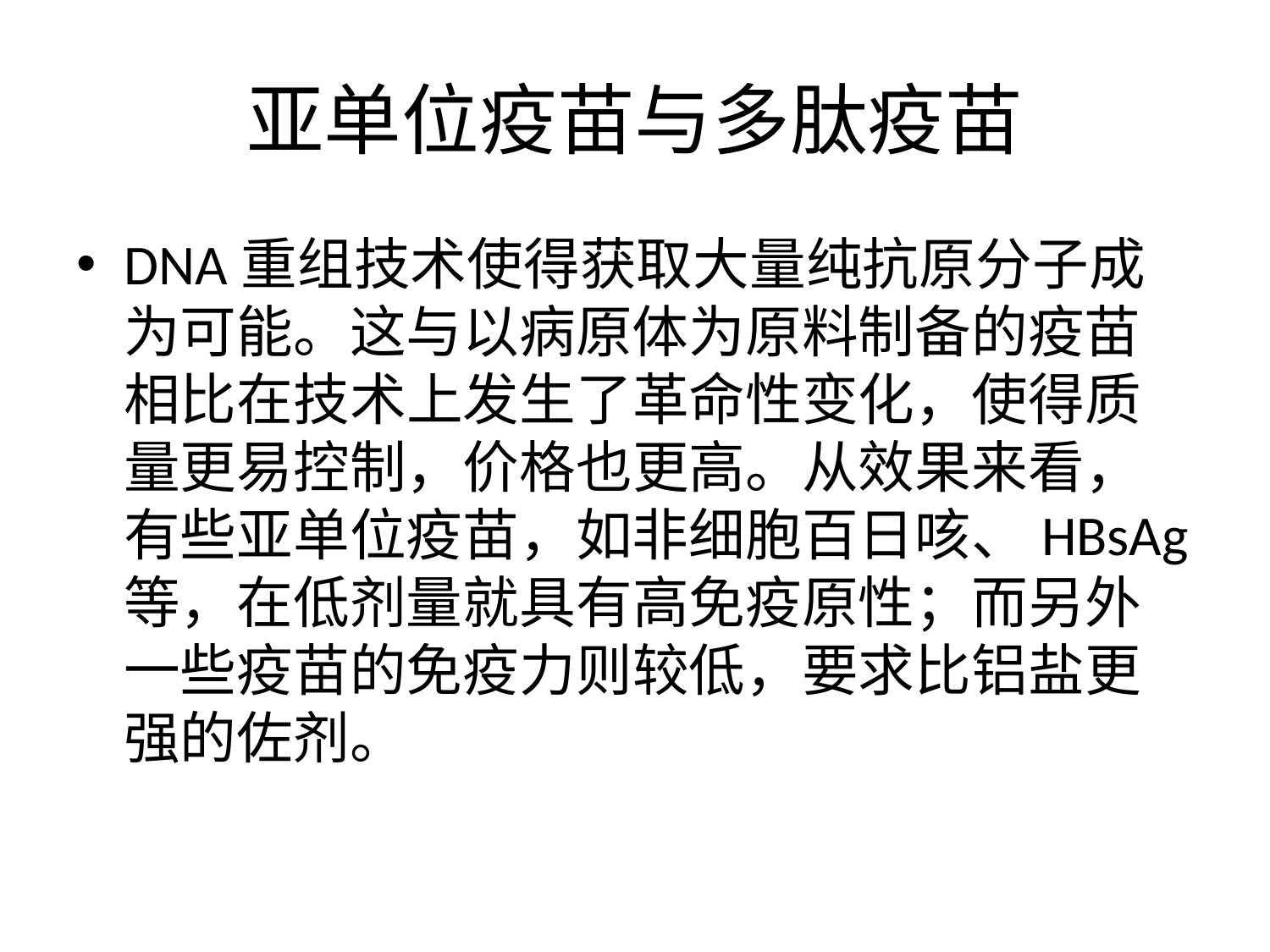

# 亚单位疫苗与多肽疫苗
DNA重组技术使得获取大量纯抗原分子成为可能。这与以病原体为原料制备的疫苗相比在技术上发生了革命性变化，使得质量更易控制，价格也更高。从效果来看，有些亚单位疫苗，如非细胞百日咳、HBsAg等，在低剂量就具有高免疫原性；而另外一些疫苗的免疫力则较低，要求比铝盐更强的佐剂。